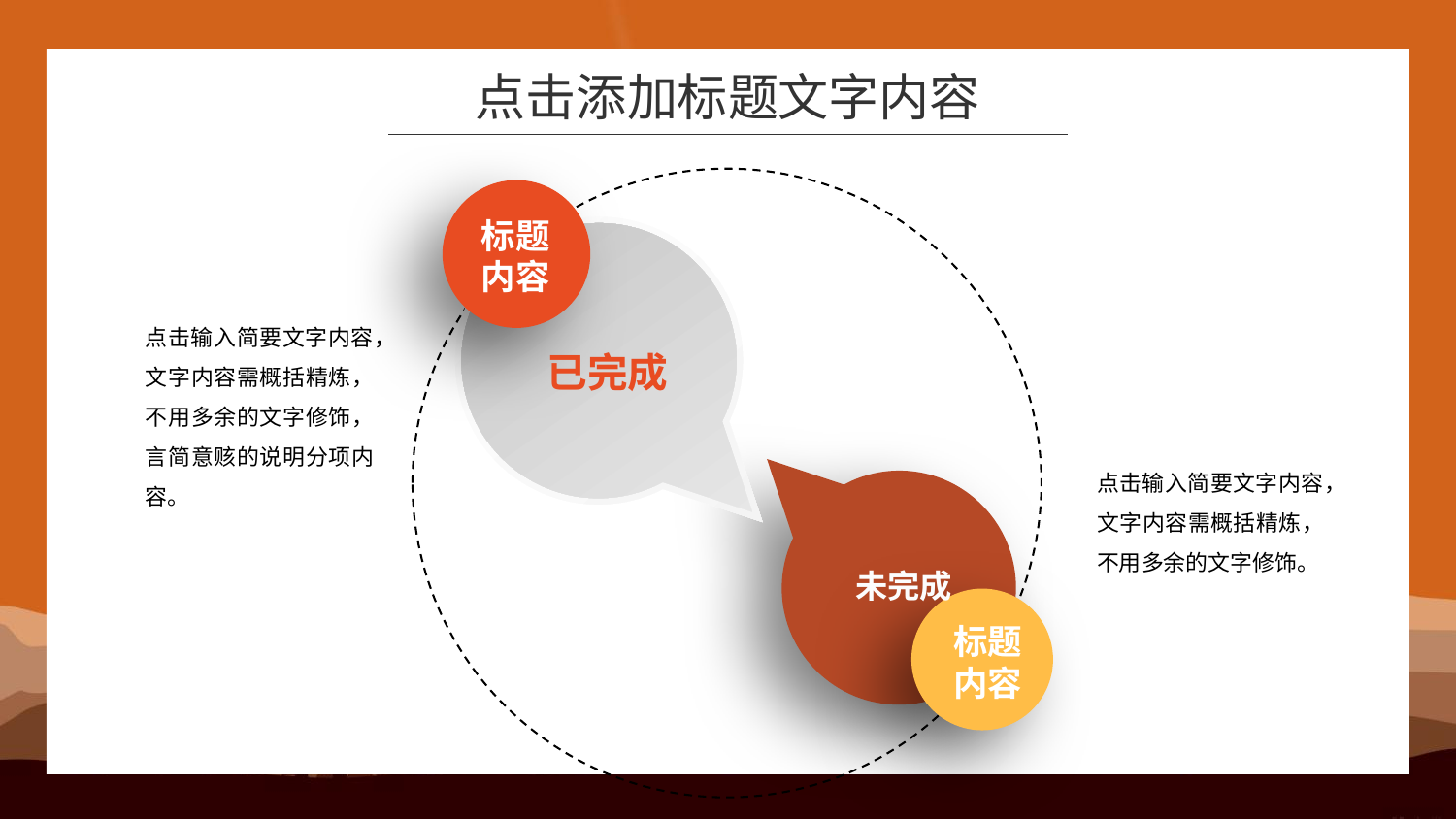

点击添加标题文字内容

标题
内容

点击输入简要文字内容，文字内容需概括精炼，不用多余的文字修饰，言简意赅的说明分项内容。
已完成

点击输入简要文字内容，文字内容需概括精炼，不用多余的文字修饰。
未完成

标题
内容